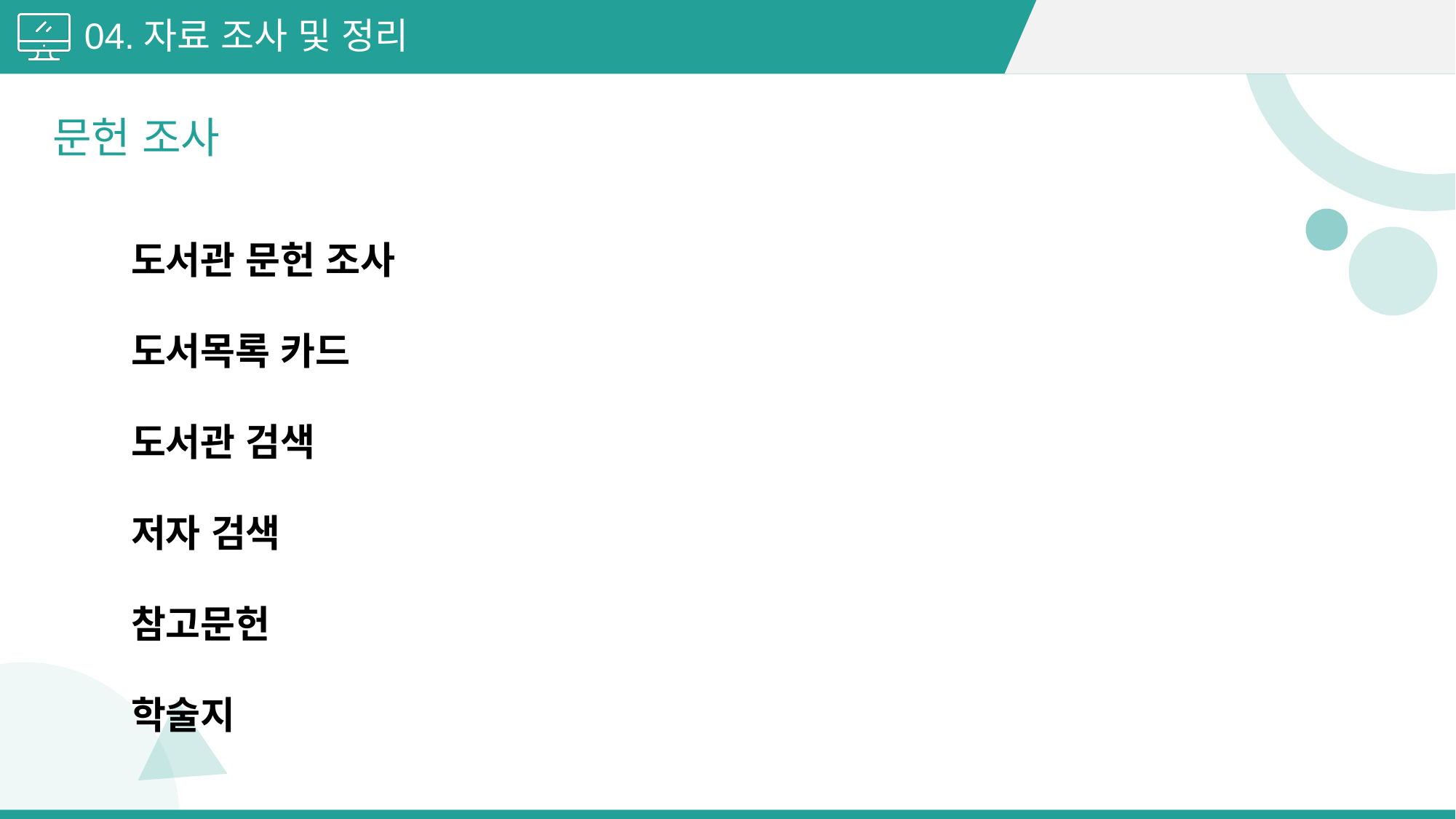

04.자료 조사 및 정리
문헌 조사

도서관 문헌 조사
도서목록 카드
도서관 검색
저자 검색
참고문헌
학술지